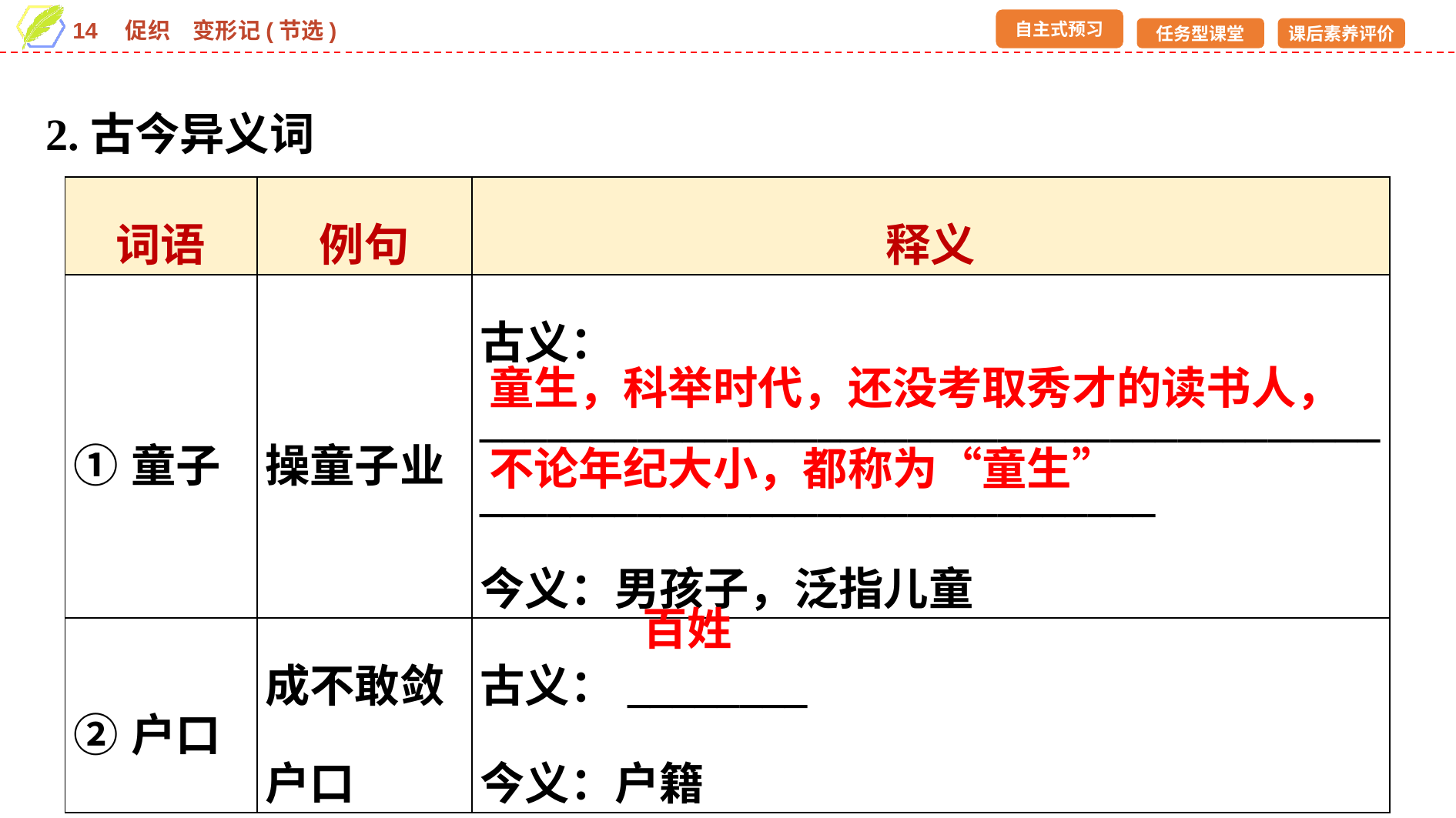

2.古今异义词
| 词语 | 例句 | 释义 |
| --- | --- | --- |
| ①童子 | 操童子业 | 古义：\_\_\_\_\_\_\_\_\_\_\_\_\_\_\_\_\_\_\_\_\_\_\_\_\_\_\_\_\_\_\_\_\_\_\_\_\_\_\_\_\_\_\_\_\_\_\_\_\_\_\_\_\_\_\_\_\_\_\_\_\_\_\_\_\_\_\_\_\_\_ 今义：男孩子，泛指儿童 |
| ②户口 | 成不敢敛户口 | 古义：\_\_\_\_\_\_\_\_ 今义：户籍 |
童生，科举时代，还没考取秀才的读书人，不论年纪大小，都称为“童生”
百姓